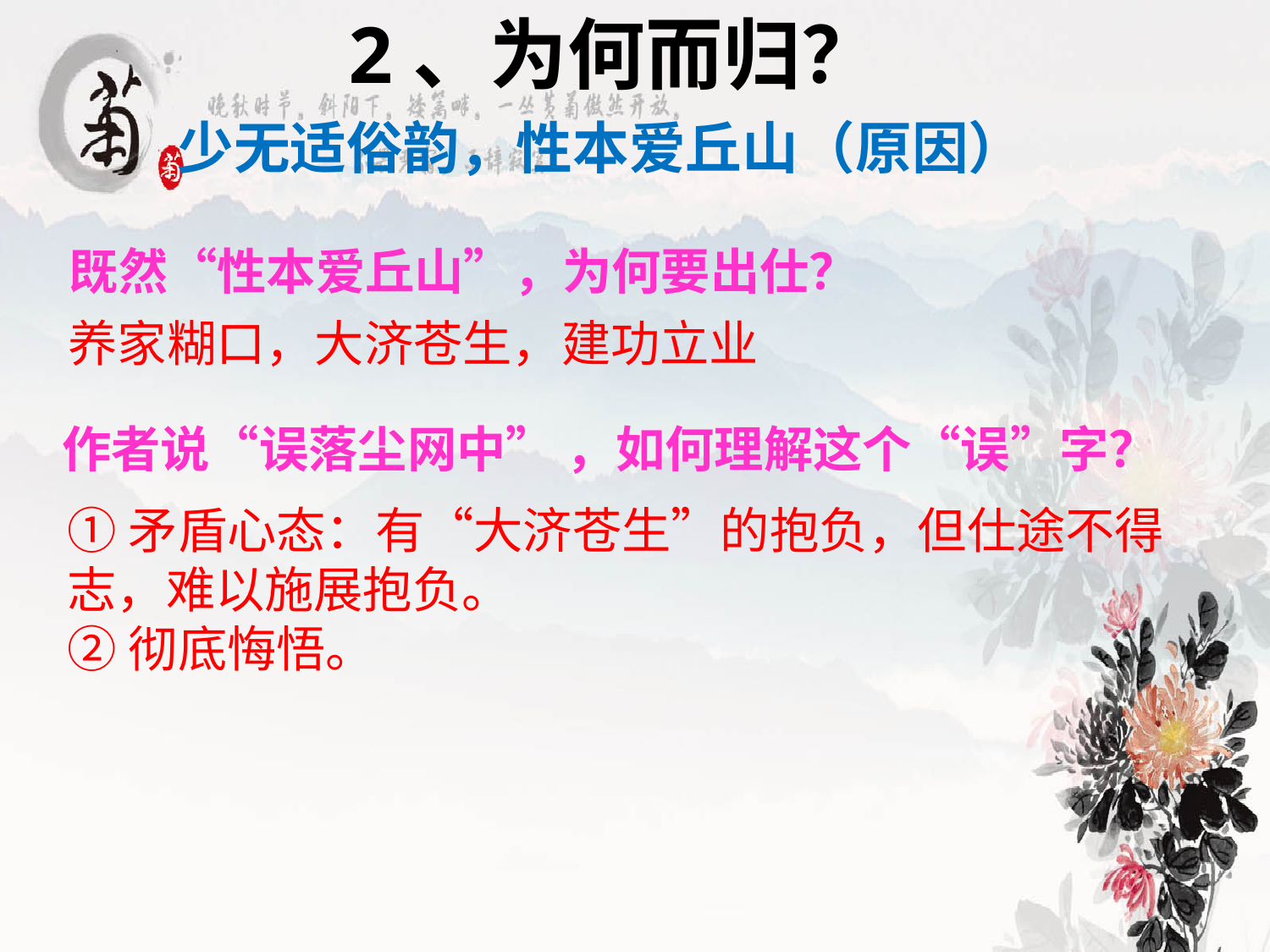

2、为何而归？
少无适俗韵，性本爱丘山（原因）
既然“性本爱丘山”，为何要出仕？
养家糊口，大济苍生，建功立业
作者说“误落尘网中” ，如何理解这个“误”字？
①矛盾心态：有“大济苍生”的抱负，但仕途不得志，难以施展抱负。
②彻底悔悟。